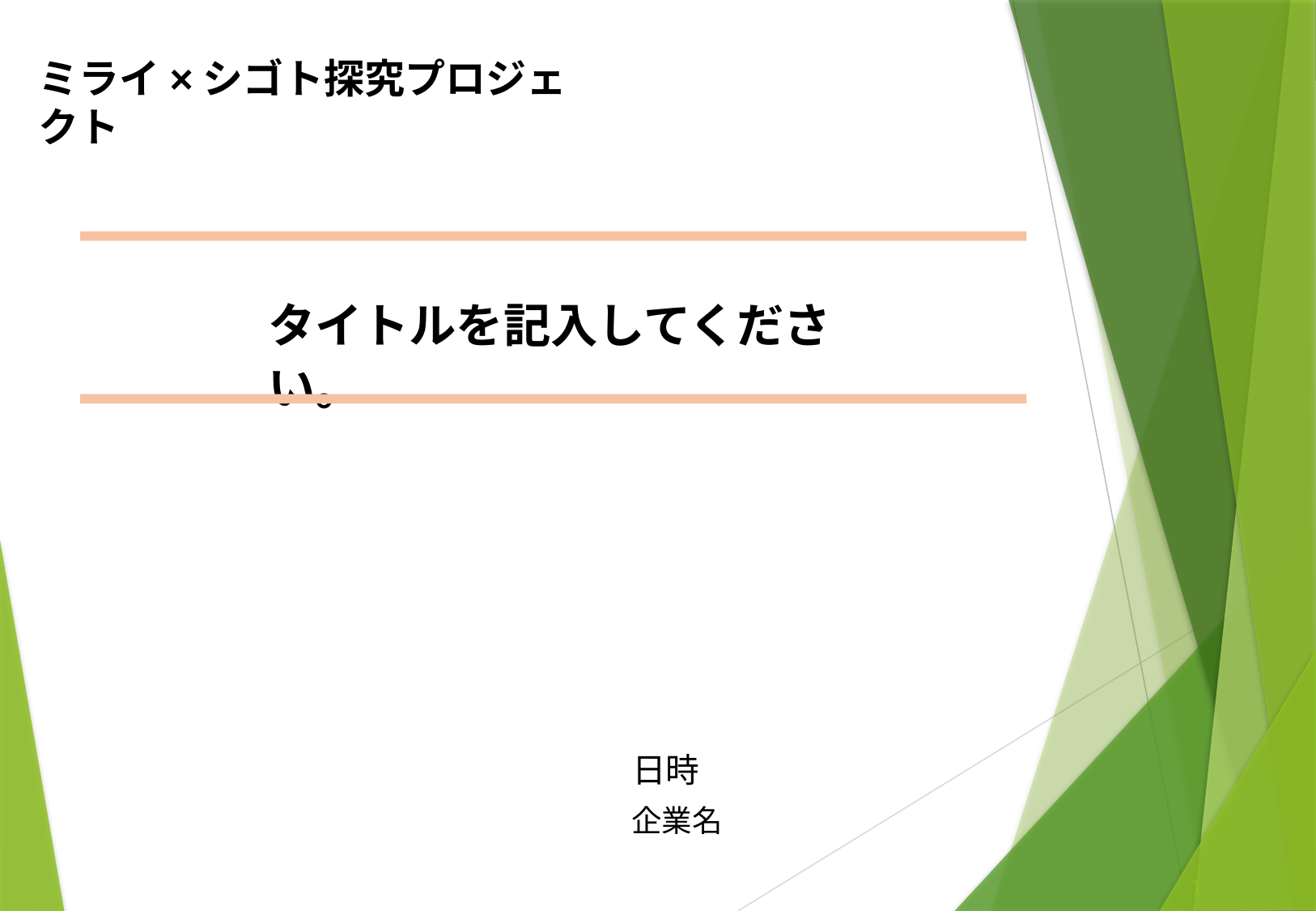

ミライ×シゴト探究プロジェクト

タイトルを記入してください。

日時
企業名
1